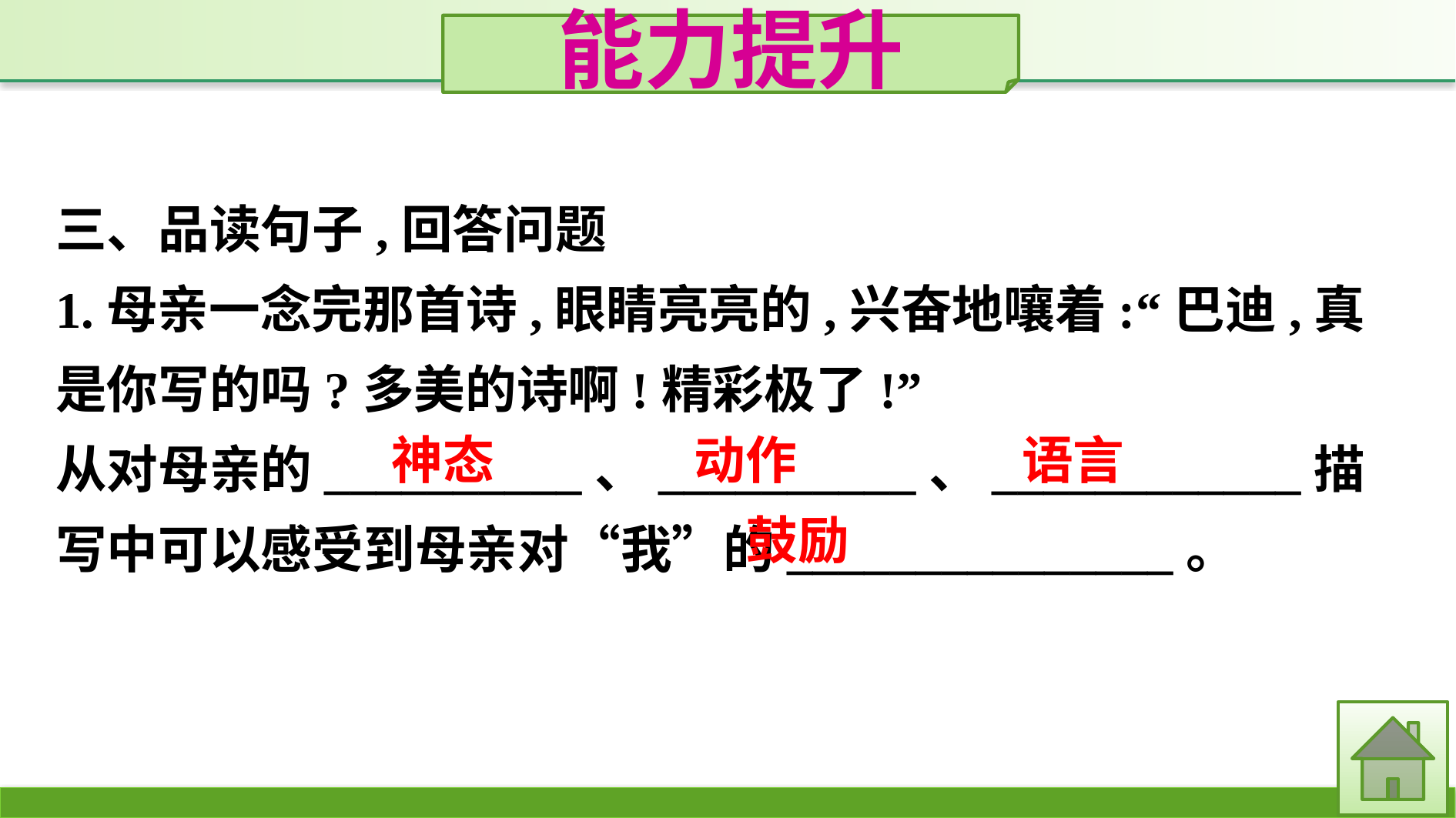

能力提升
三、品读句子,回答问题
1.母亲一念完那首诗,眼睛亮亮的,兴奋地嚷着:“巴迪,真是你写的吗?多美的诗啊!精彩极了!”
从对母亲的__________、__________、____________描写中可以感受到母亲对“我”的_______________。
语言
神态
动作
鼓励